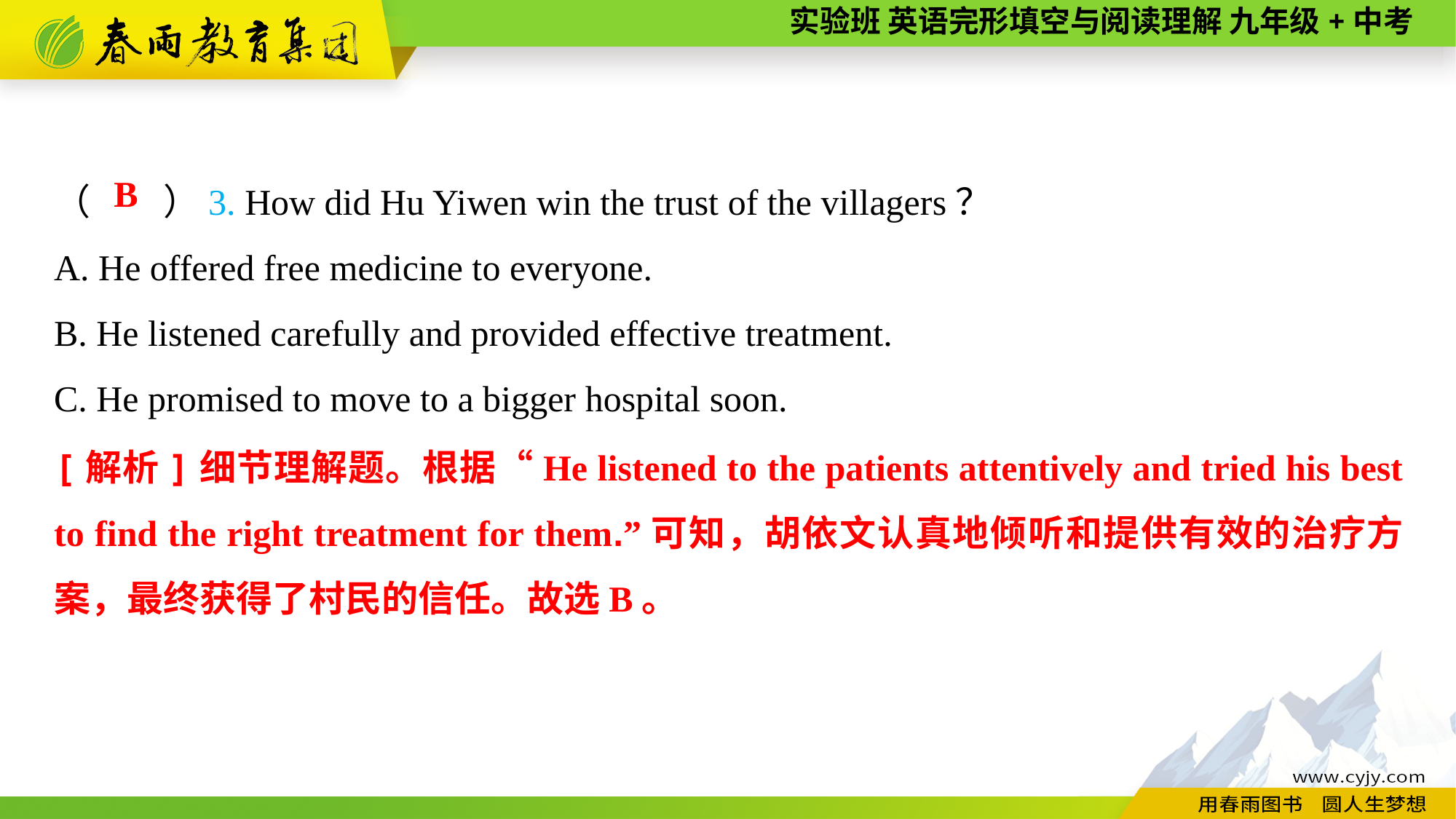

（　　）3. How did Hu Yiwen win the trust of the villagers？
A. He offered free medicine to everyone.
B. He listened carefully and provided effective treatment.
C. He promised to move to a bigger hospital soon.
B
[解析]细节理解题。根据“He listened to the patients attentively and tried his best to find the right treatment for them.”可知，胡依文认真地倾听和提供有效的治疗方案，最终获得了村民的信任。故选B。